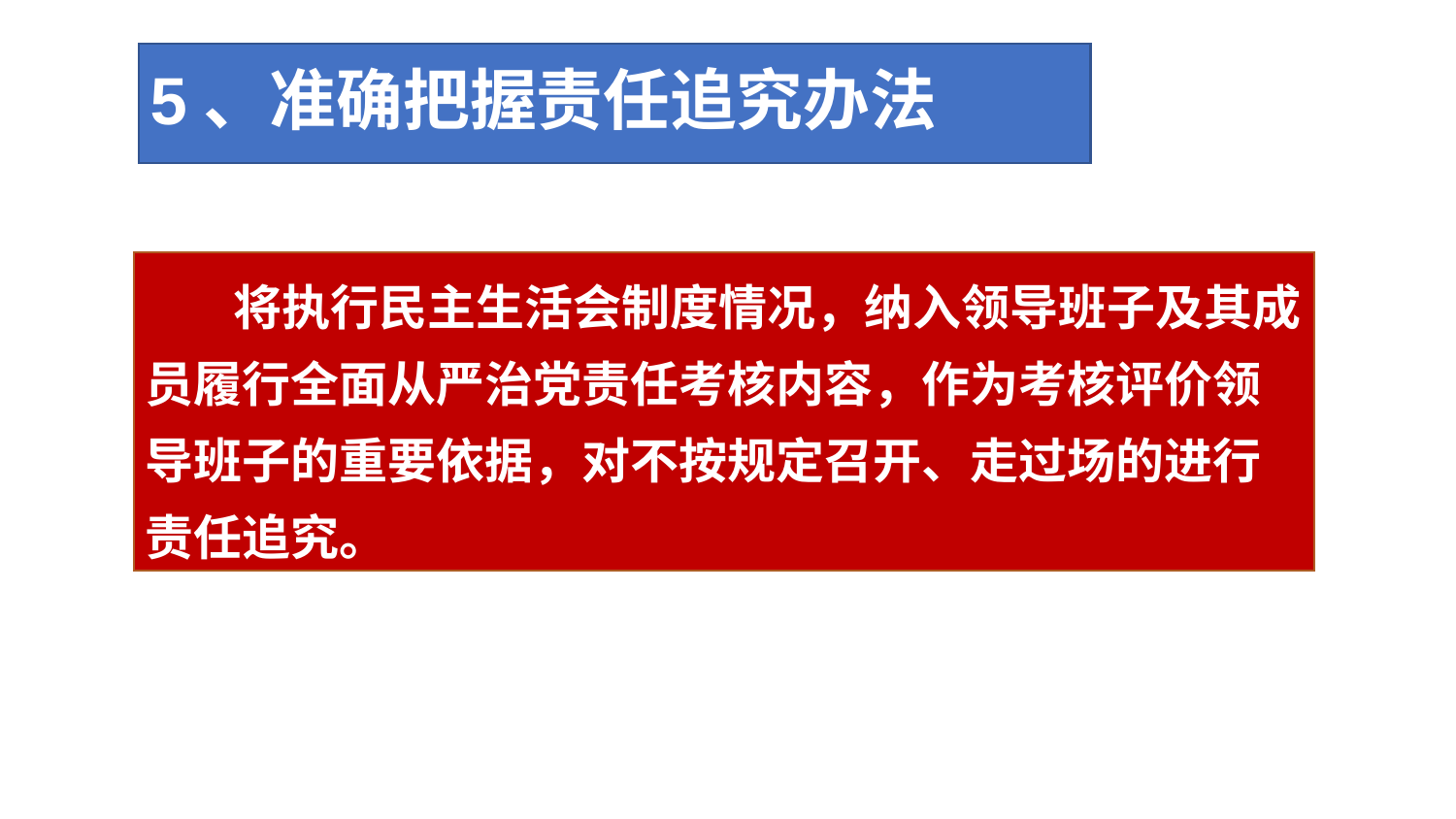

# 5、准确把握责任追究办法
       将执行民主生活会制度情况，纳入领导班子及其成员履行全面从严治党责任考核内容，作为考核评价领导班子的重要依据，对不按规定召开、走过场的进行责任追究。